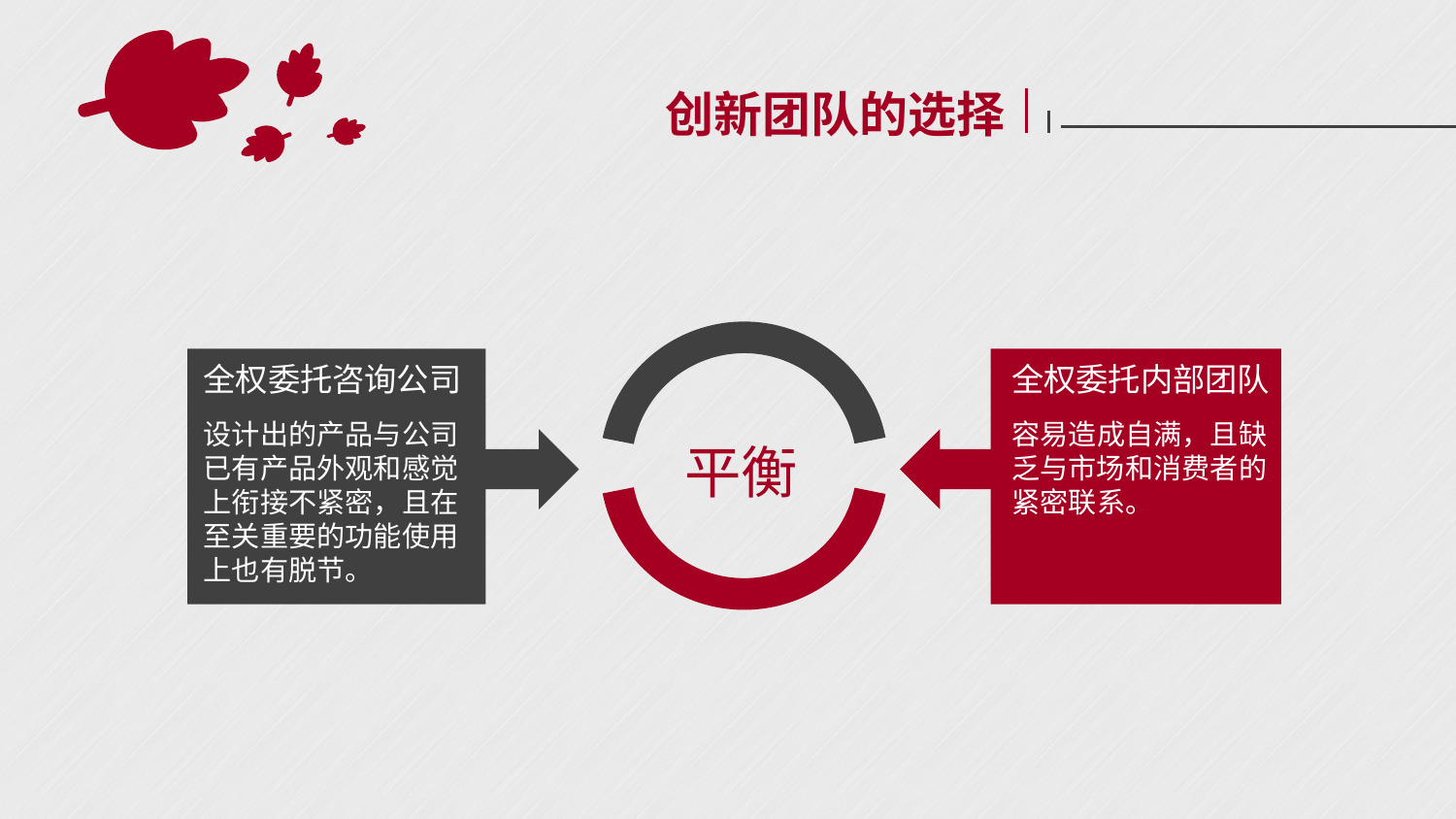

创新团队的选择

全权委托咨询公司
全权委托内部团队
设计出的产品与公司已有产品外观和感觉上衔接不紧密，且在至关重要的功能使用上也有脱节。
容易造成自满，且缺乏与市场和消费者的紧密联系。
平衡